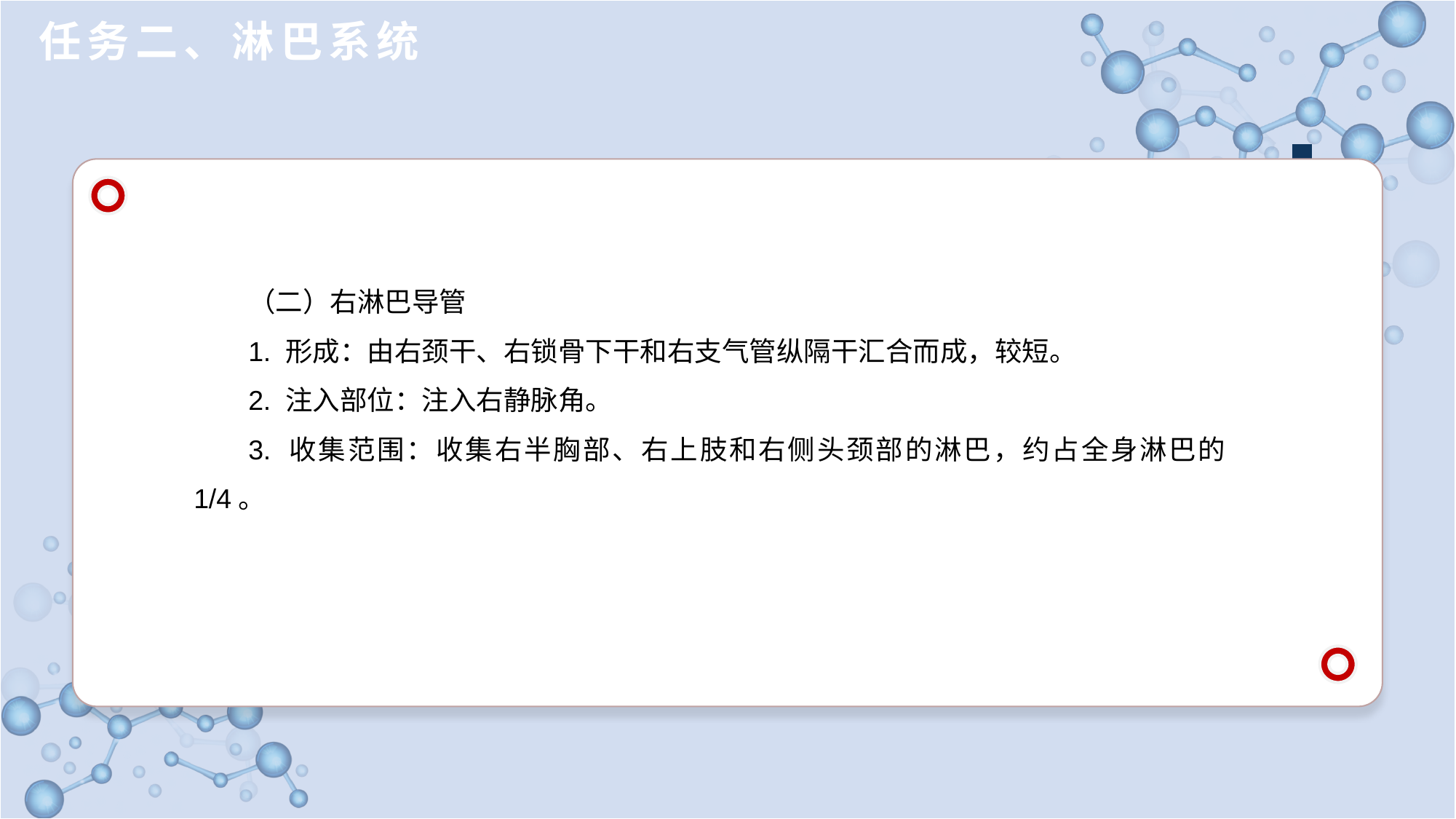

任务二、淋巴系统

（二）右淋巴导管
1. 形成：由右颈干、右锁骨下干和右支气管纵隔干汇合而成，较短。
2. 注入部位：注入右静脉角。
3. 收集范围：收集右半胸部、右上肢和右侧头颈部的淋巴，约占全身淋巴的 1/4。